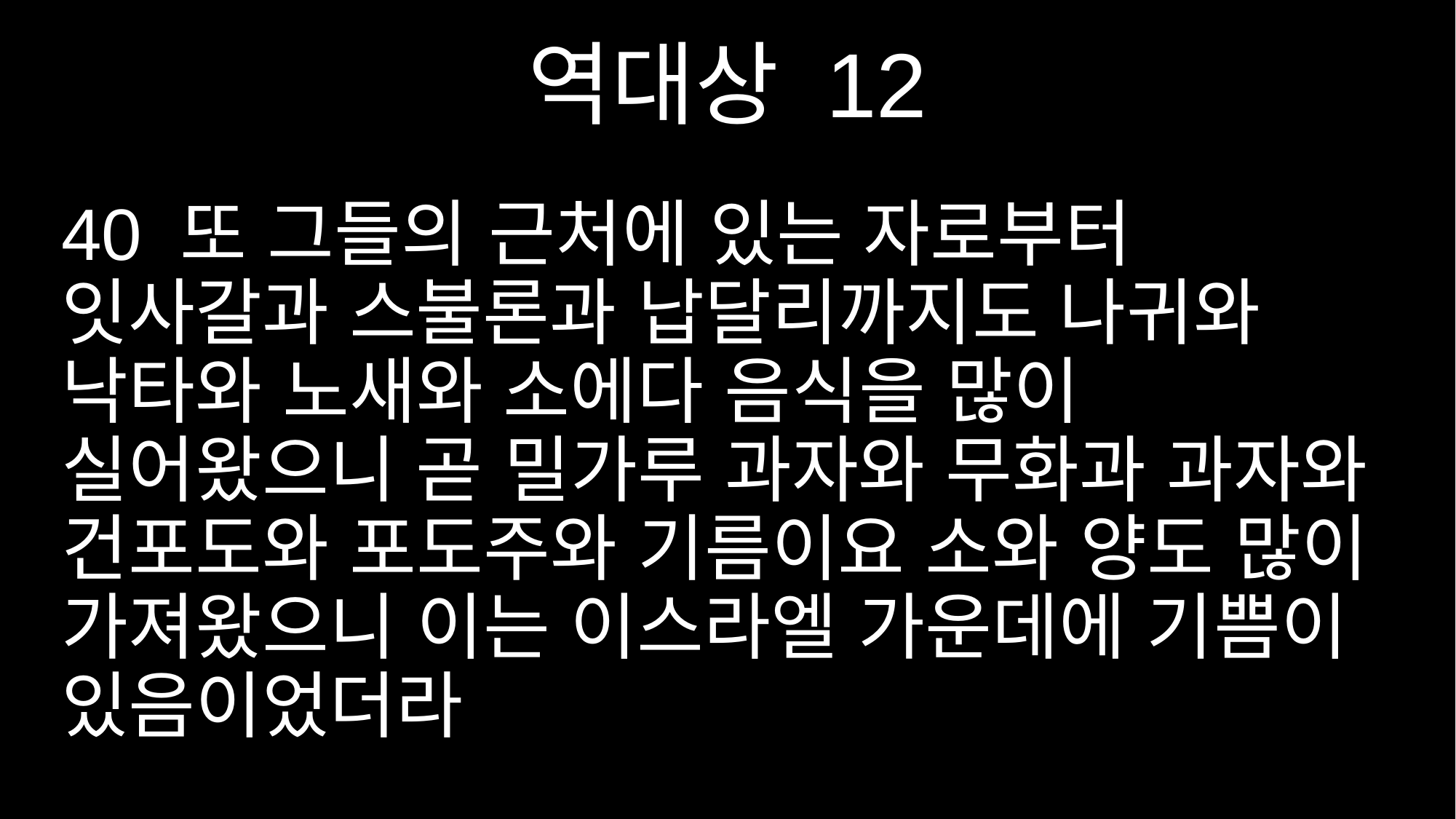

역대상 12
40 또 그들의 근처에 있는 자로부터 잇사갈과 스불론과 납달리까지도 나귀와 낙타와 노새와 소에다 음식을 많이 실어왔으니 곧 밀가루 과자와 무화과 과자와 건포도와 포도주와 기름이요 소와 양도 많이 가져왔으니 이는 이스라엘 가운데에 기쁨이 있음이었더라